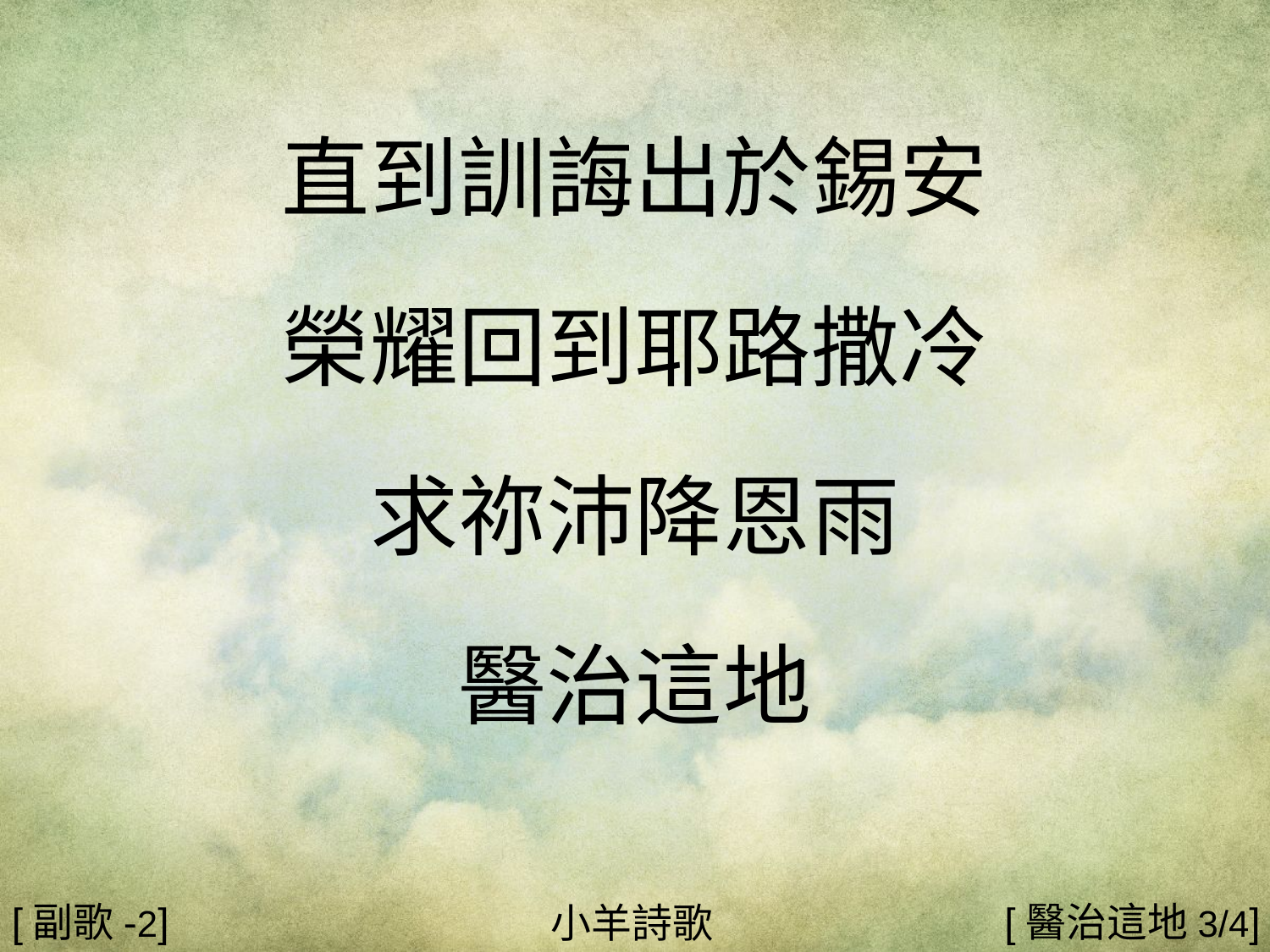

直到訓誨出於錫安

榮耀回到耶路撒冷

求祢沛降恩雨

醫治這地
#

[副歌-2]
[醫治這地3/4]
小羊詩歌